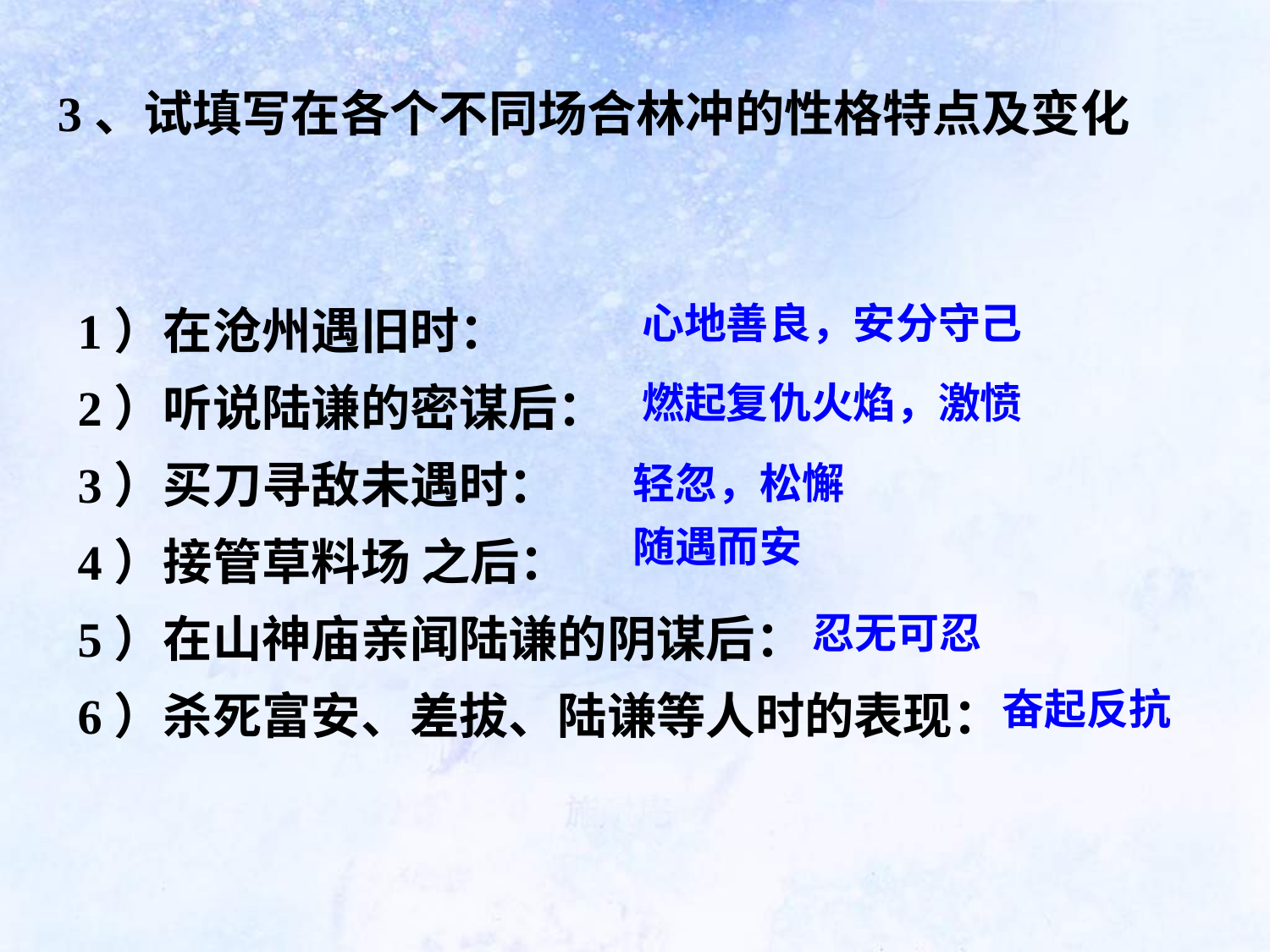

3、试填写在各个不同场合林冲的性格特点及变化
1）在沧州遇旧时：
2）听说陆谦的密谋后：
3）买刀寻敌未遇时：
4）接管草料场 之后：
5）在山神庙亲闻陆谦的阴谋后：
6）杀死富安、差拔、陆谦等人时的表现：
心地善良，安分守己
燃起复仇火焰，激愤
轻忽，松懈
随遇而安
忍无可忍
奋起反抗